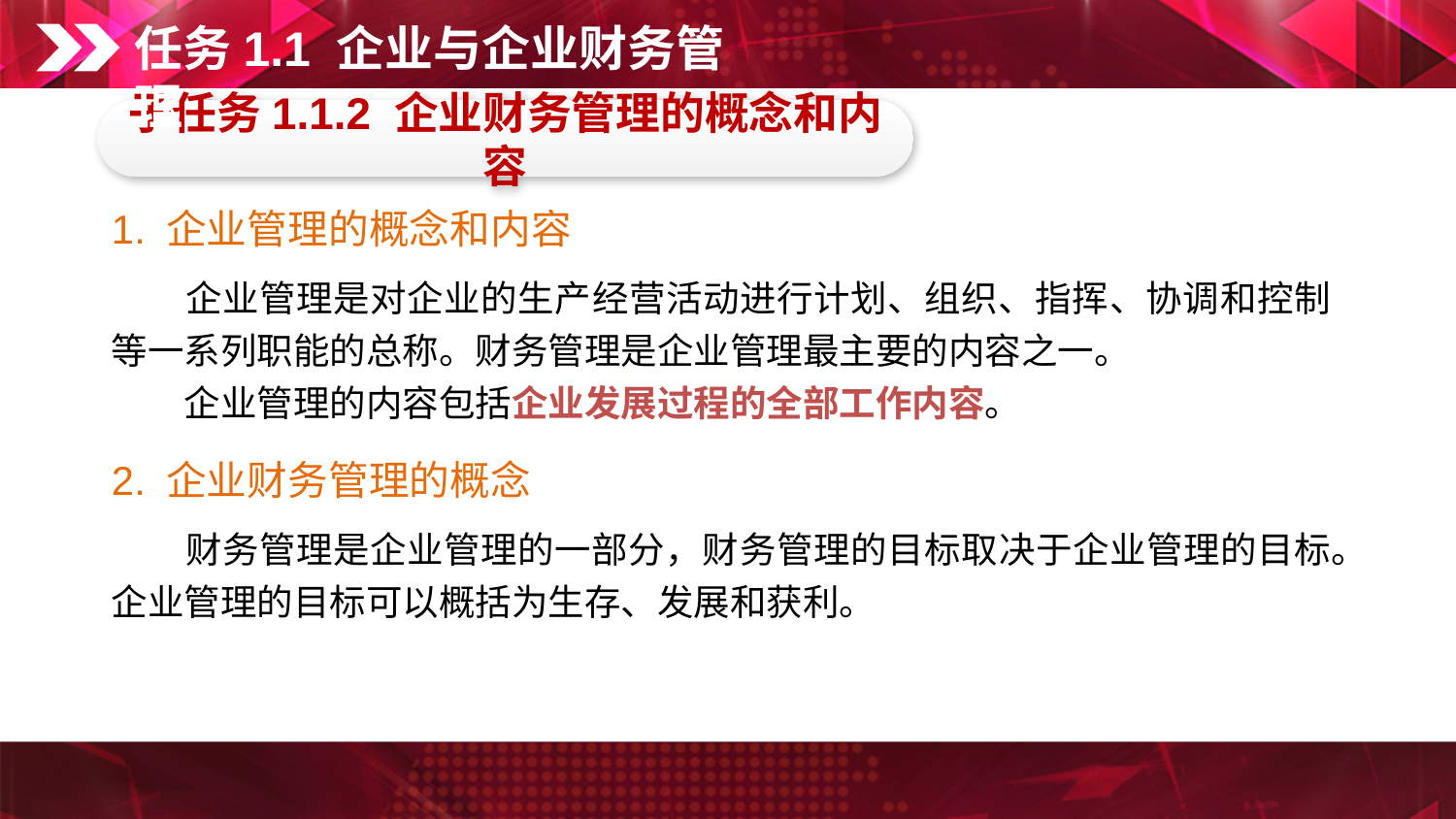

任务1.1 企业与企业财务管理

子任务1.1.2 企业财务管理的概念和内容
1. 企业管理的概念和内容
　　企业管理是对企业的生产经营活动进行计划、组织、指挥、协调和控制等一系列职能的总称。财务管理是企业管理最主要的内容之一。
　　企业管理的内容包括企业发展过程的全部工作内容。
2. 企业财务管理的概念
　　财务管理是企业管理的一部分，财务管理的目标取决于企业管理的目标。企业管理的目标可以概括为生存、发展和获利。